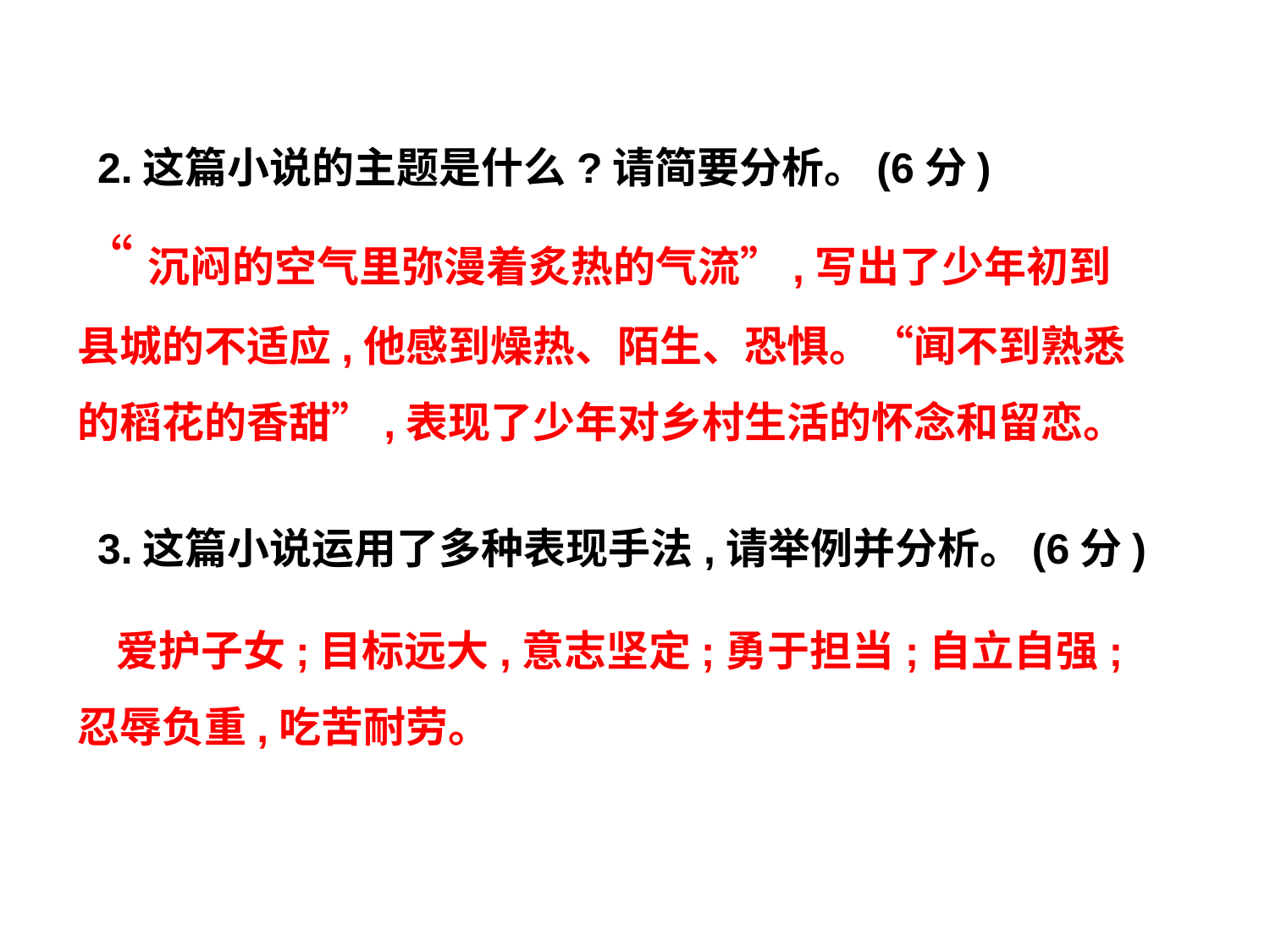

2.这篇小说的主题是什么?请简要分析。(6分)

3.这篇小说运用了多种表现手法,请举例并分析。(6分)

“沉闷的空气里弥漫着炙热的气流”,写出了少年初到县城的不适应,他感到燥热、陌生、恐惧。“闻不到熟悉的稻花的香甜”,表现了少年对乡村生活的怀念和留恋。

   爱护子女;目标远大,意志坚定;勇于担当;自立自强;忍辱负重,吃苦耐劳。